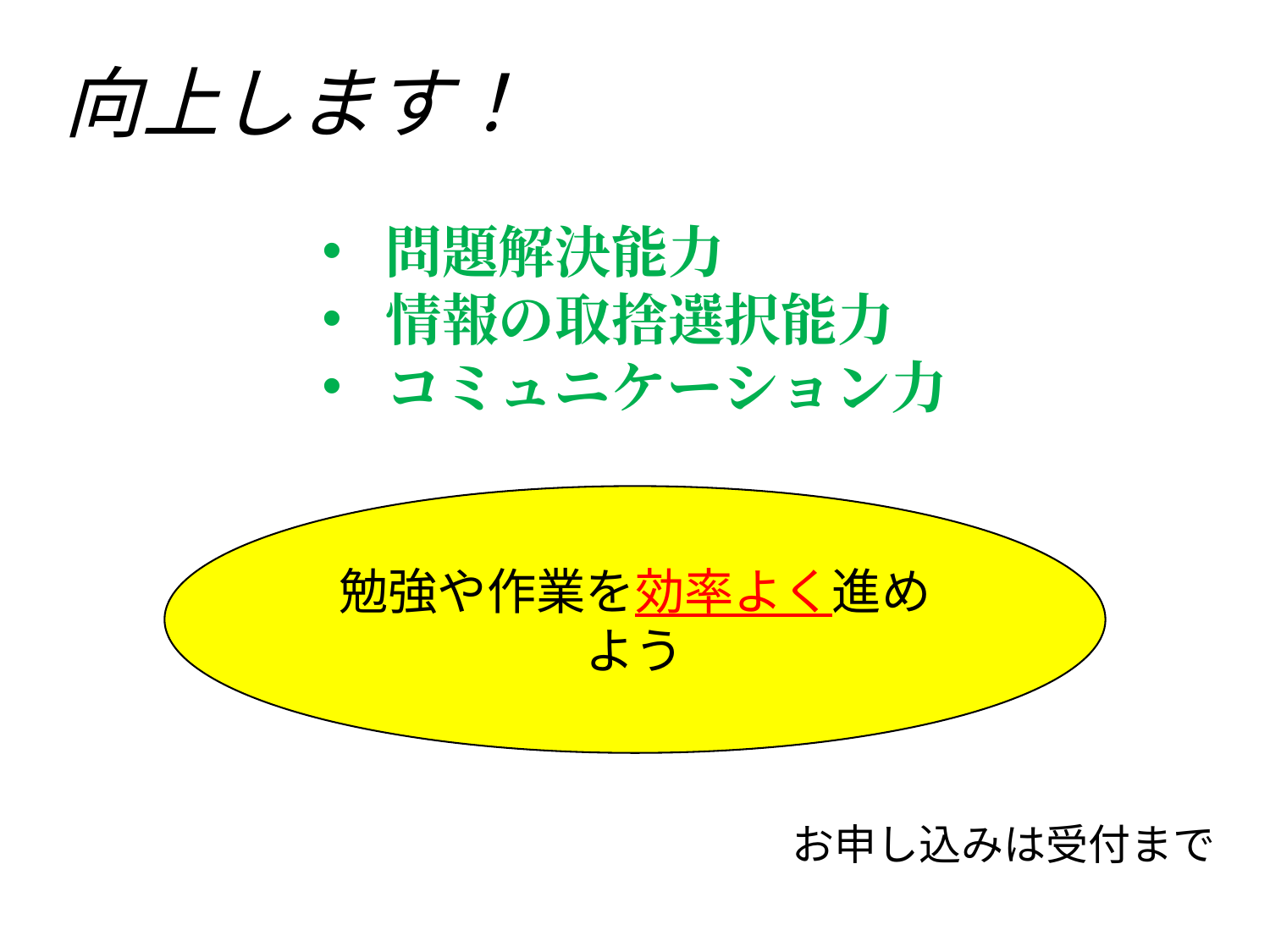

向上します！
問題解決能力
情報の取捨選択能力
コミュニケーション力
勉強や作業を効率よく進めよう
お申し込みは受付まで